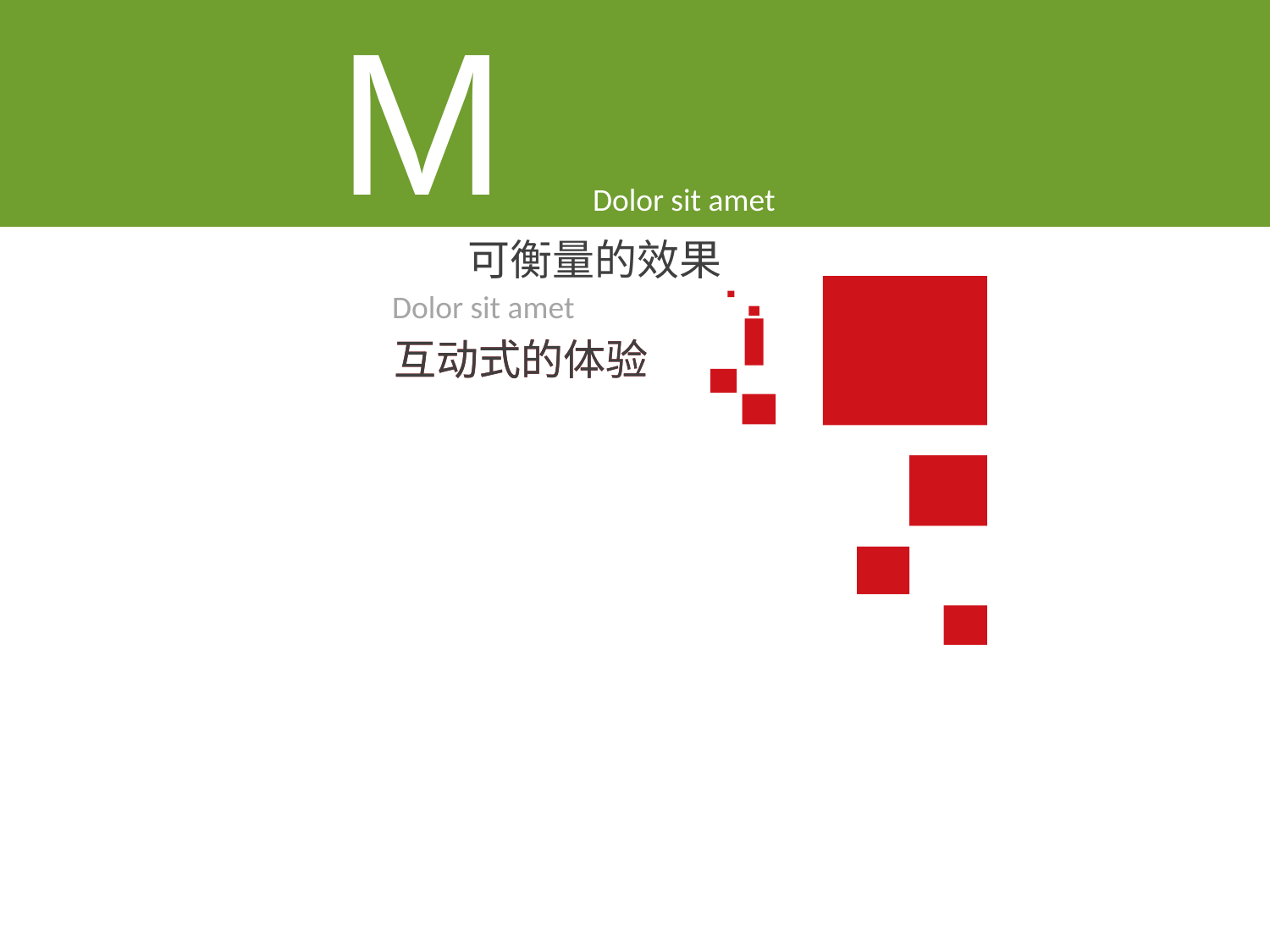

M

Dolor sit amet

可衡量的效果

Dolor sit amet

互动式的体验
互动式的体验